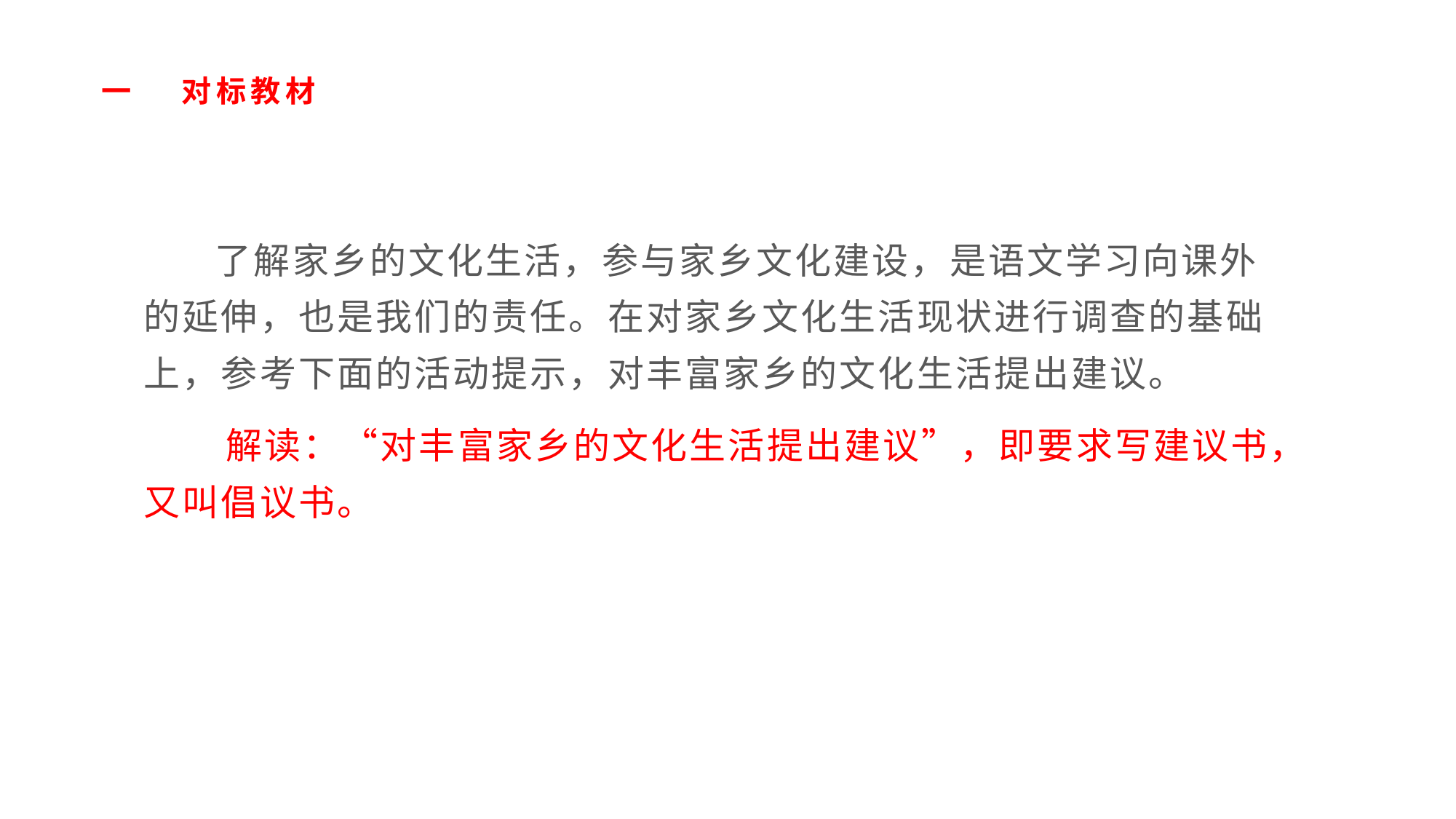

# 一    对标教材

      了解家乡的文化生活，参与家乡文化建设，是语文学习向课外的延伸，也是我们的责任。在对家乡文化生活现状进行调查的基础上，参考下面的活动提示，对丰富家乡的文化生活提出建议。
       解读：“对丰富家乡的文化生活提出建议”，即要求写建议书，又叫倡议书。